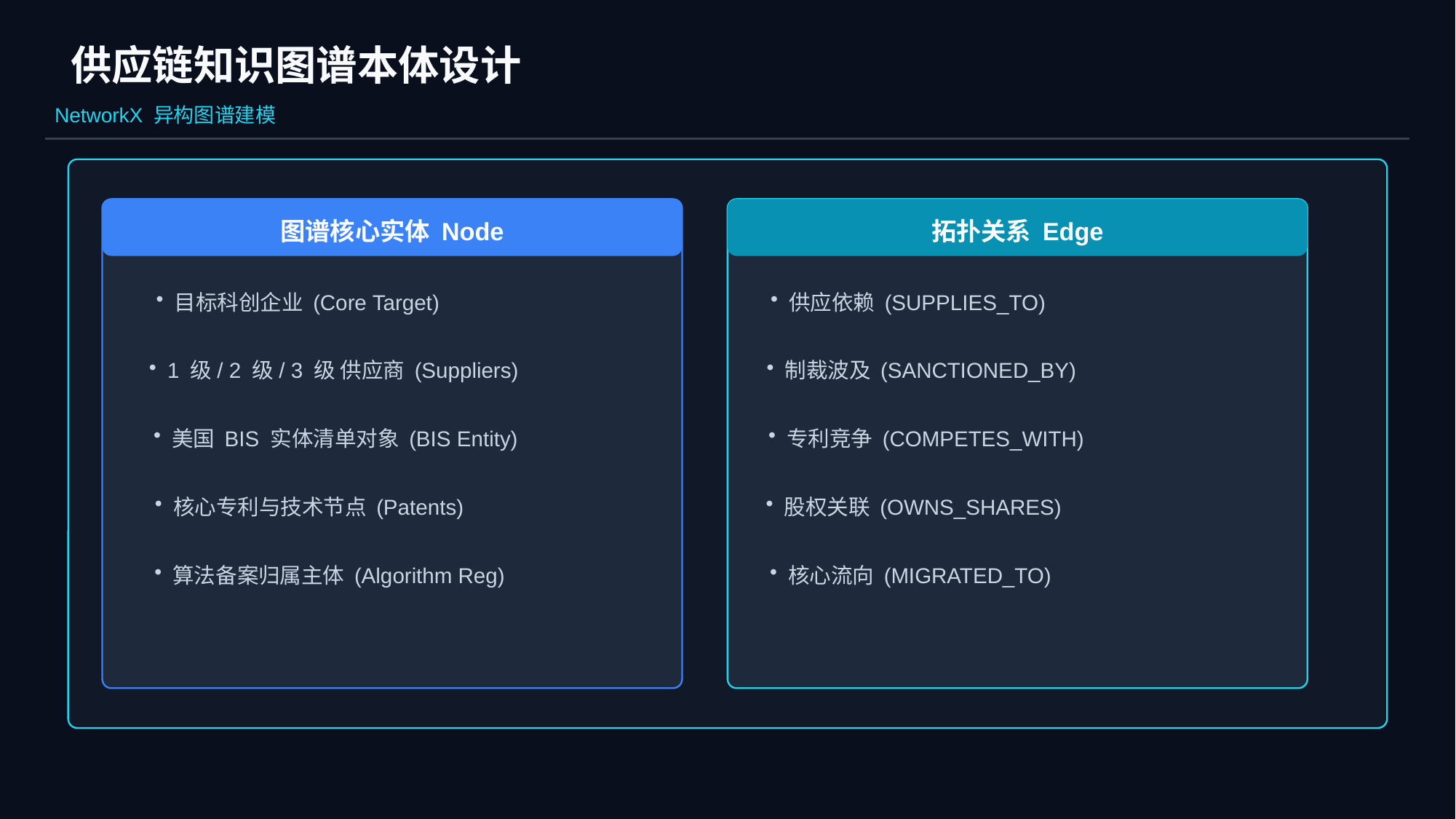

供应链知识图谱本体设计
NetworkX 异构图谱建模

图谱核心实体 Node
拓扑关系 Edge
目标科创企业 (Core Target)
供应依赖 (SUPPLIES_TO)
1 级/ 2 级/ 3 级 供应商 (Suppliers)
制裁波及 (SANCTIONED_BY)
美国 BIS 实体清单对象 (BIS Entity)
专利竞争 (COMPETES_WITH)
核心专利与技术节点 (Patents)
股权关联 (OWNS_SHARES)
算法备案归属主体 (Algorithm Reg)
核心流向 (MIGRATED_TO)